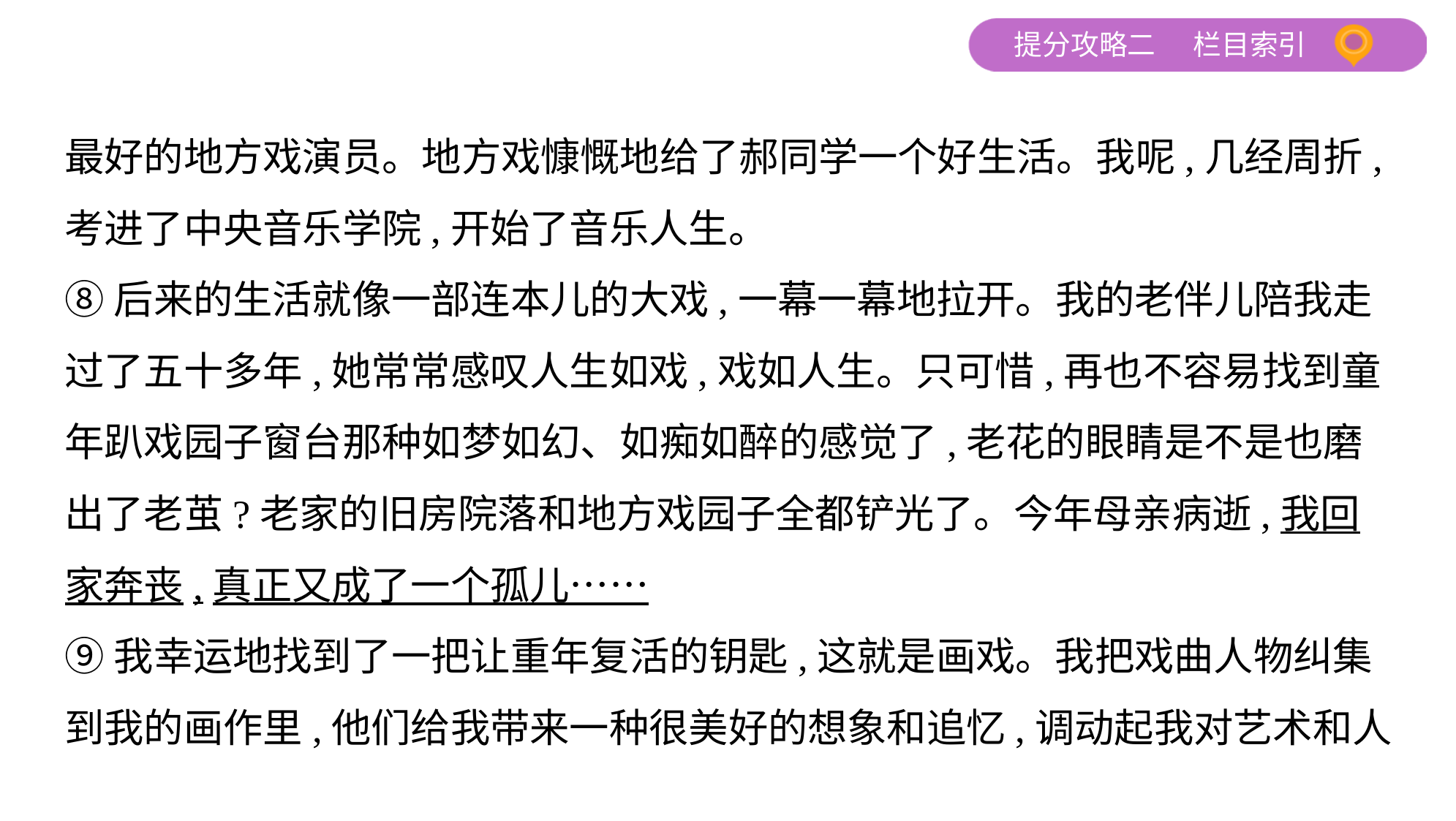

最好的地方戏演员。地方戏慷慨地给了郝同学一个好生活。我呢,几经周折,
考进了中央音乐学院,开始了音乐人生。
⑧后来的生活就像一部连本儿的大戏,一幕一幕地拉开。我的老伴儿陪我走
过了五十多年,她常常感叹人生如戏,戏如人生。只可惜,再也不容易找到童
年趴戏园子窗台那种如梦如幻、如痴如醉的感觉了,老花的眼睛是不是也磨
出了老茧?老家的旧房院落和地方戏园子全都铲光了。今年母亲病逝,我回
家奔丧,真正又成了一个孤儿……
⑨我幸运地找到了一把让重年复活的钥匙,这就是画戏。我把戏曲人物纠集
到我的画作里,他们给我带来一种很美好的想象和追忆,调动起我对艺术和人